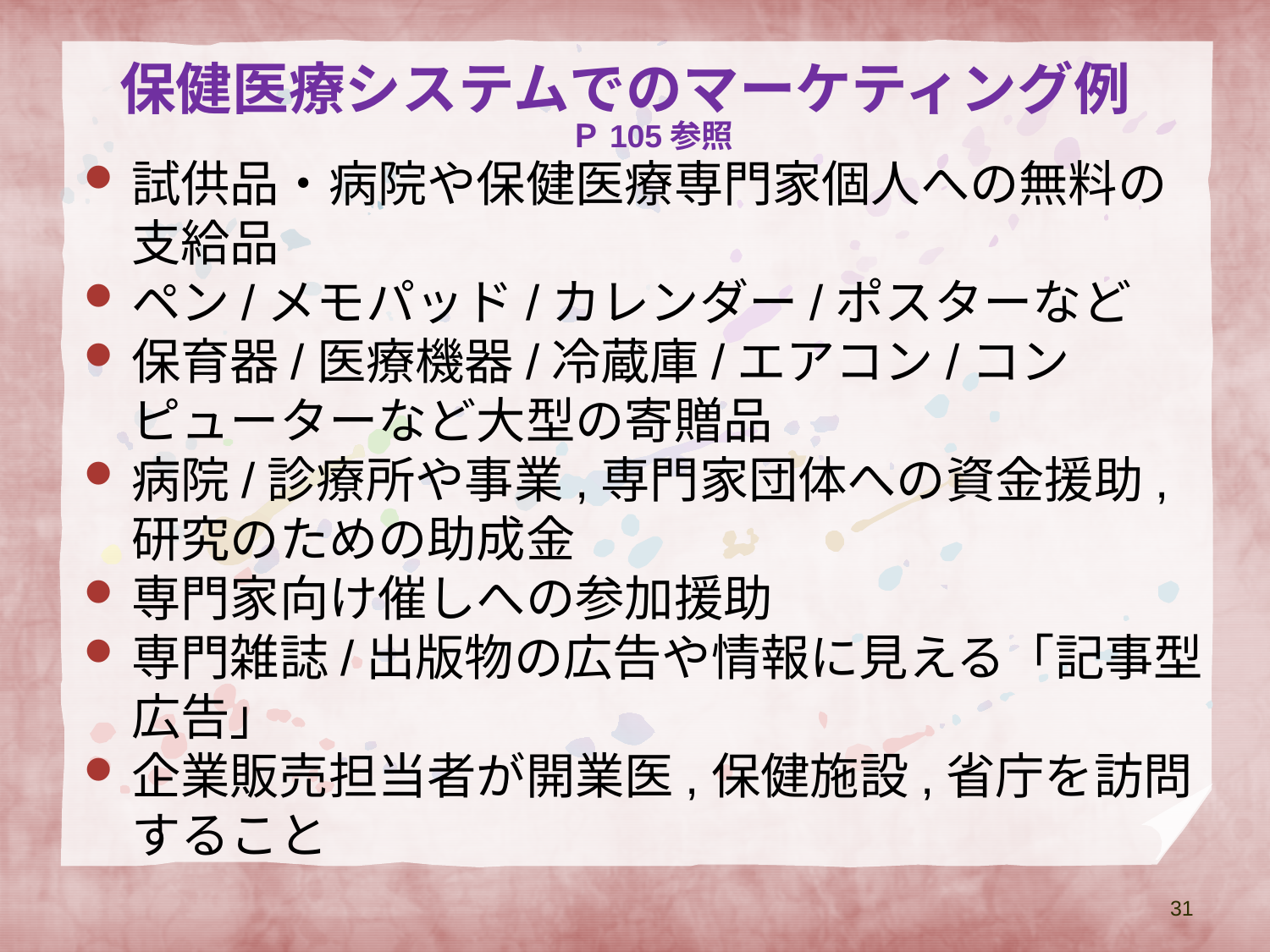

# 保健医療システムでのマーケティング例
Ｐ105参照
試供品・病院や保健医療専門家個人への無料の支給品
ペン/メモパッド/カレンダー/ポスターなど
保育器/医療機器/冷蔵庫/エアコン/コンピューターなど大型の寄贈品
病院/診療所や事業,専門家団体への資金援助,研究のための助成金
専門家向け催しへの参加援助
専門雑誌/出版物の広告や情報に見える「記事型広告」
企業販売担当者が開業医,保健施設,省庁を訪問すること

31